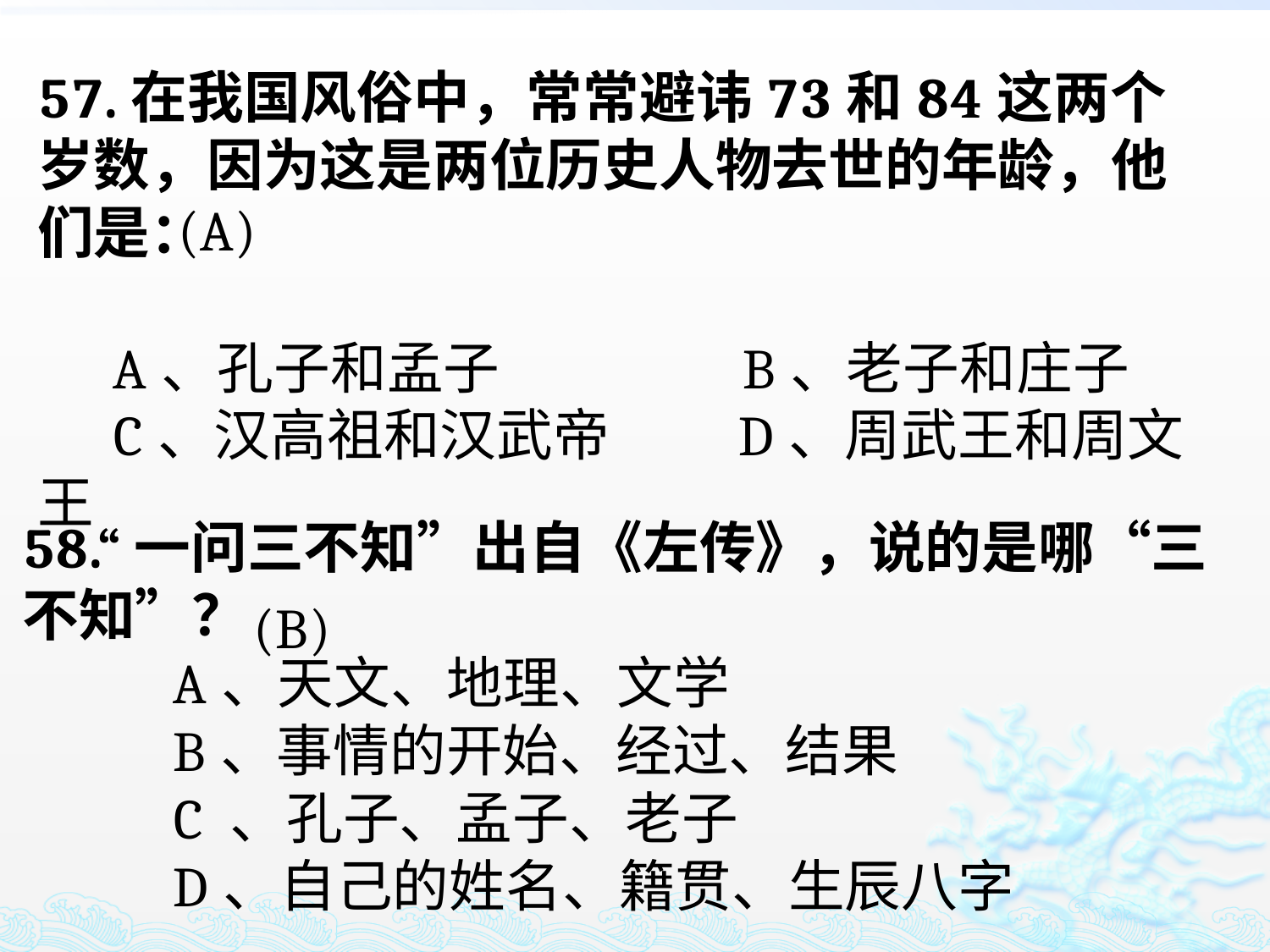

57.在我国风俗中，常常避讳73和84这两个岁数，因为这是两位历史人物去世的年龄，他们是：

      A、孔子和孟子                  B、老子和庄子
      C、汉高祖和汉武帝         D、周武王和周文王
(A)
58.“一问三不知”出自《左传》，说的是哪“三不知”？
            A、天文、地理、文学
            B、事情的开始、经过、结果
            C 、孔子、孟子、老子
            D、自己的姓名、籍贯、生辰八字
(B)